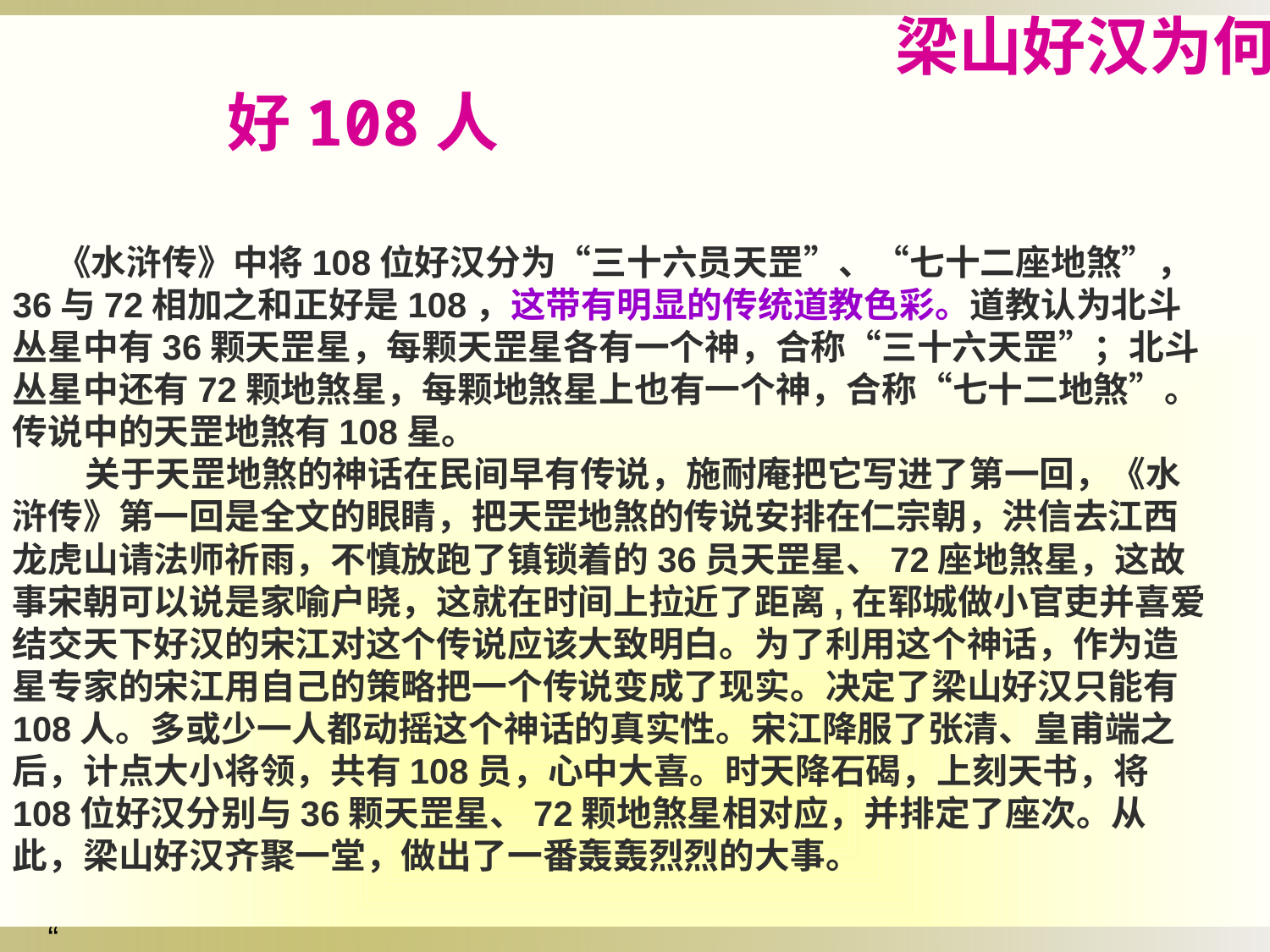

梁山好汉为何正好108人

     《水浒传》中将108位好汉分为“三十六员天罡”、“七十二座地煞”，36与72相加之和正好是108，这带有明显的传统道教色彩。道教认为北斗丛星中有36颗天罡星，每颗天罡星各有一个神，合称“三十六天罡”；北斗丛星中还有72颗地煞星，每颗地煞星上也有一个神，合称“七十二地煞”。传说中的天罡地煞有108星。
        关于天罡地煞的神话在民间早有传说，施耐庵把它写进了第一回，《水浒传》第一回是全文的眼睛，把天罡地煞的传说安排在仁宗朝，洪信去江西龙虎山请法师祈雨，不慎放跑了镇锁着的36员天罡星、72座地煞星，这故事宋朝可以说是家喻户晓，这就在时间上拉近了距离,在郓城做小官吏并喜爱结交天下好汉的宋江对这个传说应该大致明白。为了利用这个神话，作为造星专家的宋江用自己的策略把一个传说变成了现实。决定了梁山好汉只能有108人。多或少一人都动摇这个神话的真实性。宋江降服了张清、皇甫端之后，计点大小将领，共有108员，心中大喜。时天降石碣，上刻天书，将108位好汉分别与36颗天罡星、72颗地煞星相对应，并排定了座次。从此，梁山好汉齐聚一堂，做出了一番轰轰烈烈的大事。

    “